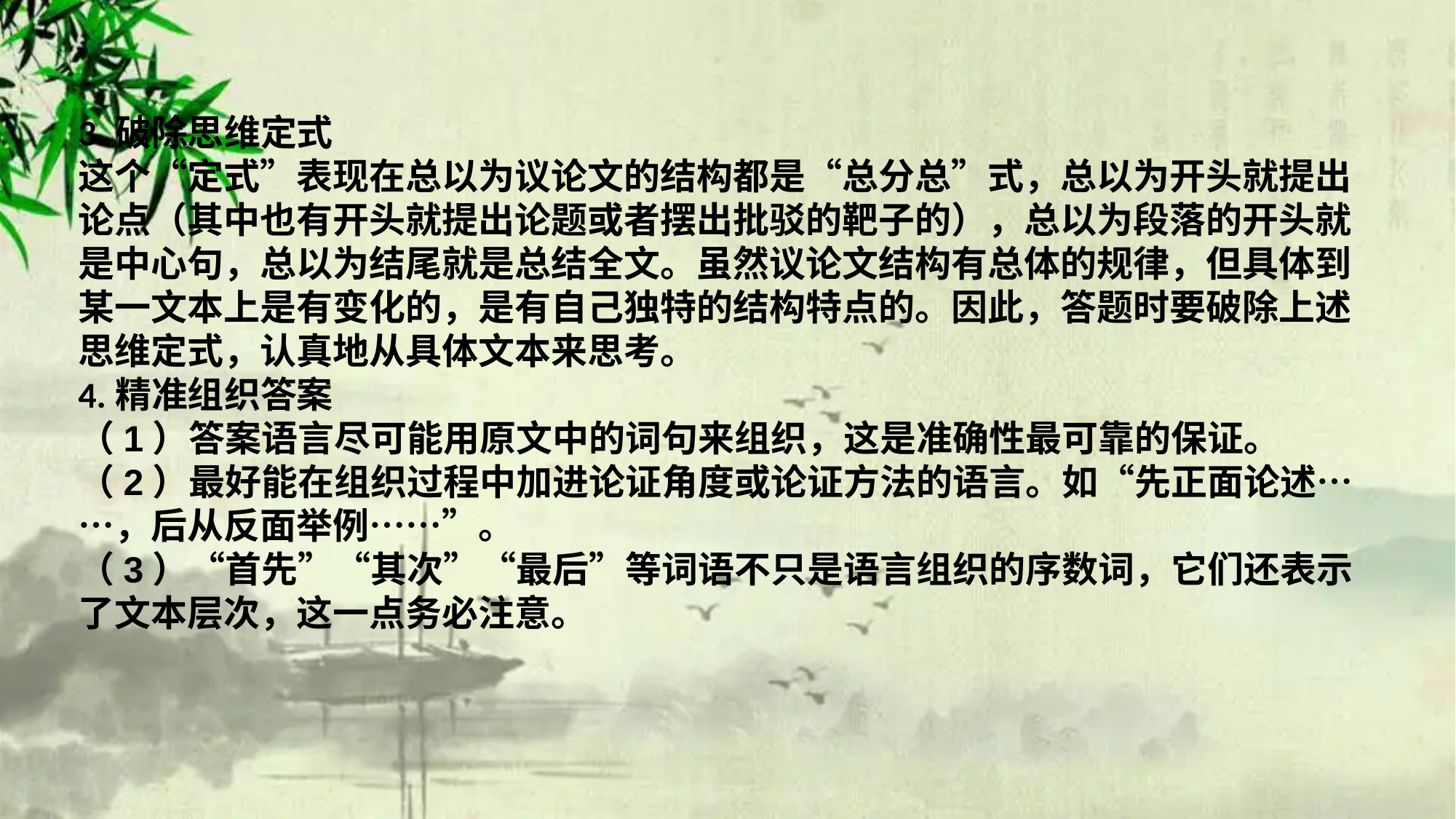

3.破除思维定式
这个“定式”表现在总以为议论文的结构都是“总分总”式，总以为开头就提出论点（其中也有开头就提出论题或者摆出批驳的靶子的），总以为段落的开头就是中心句，总以为结尾就是总结全文。虽然议论文结构有总体的规律，但具体到某一文本上是有变化的，是有自己独特的结构特点的。因此，答题时要破除上述思维定式，认真地从具体文本来思考。
4.精准组织答案
（1）答案语言尽可能用原文中的词句来组织，这是准确性最可靠的保证。
（2）最好能在组织过程中加进论证角度或论证方法的语言。如“先正面论述……，后从反面举例……”。
（3）“首先”“其次”“最后”等词语不只是语言组织的序数词，它们还表示了文本层次，这一点务必注意。